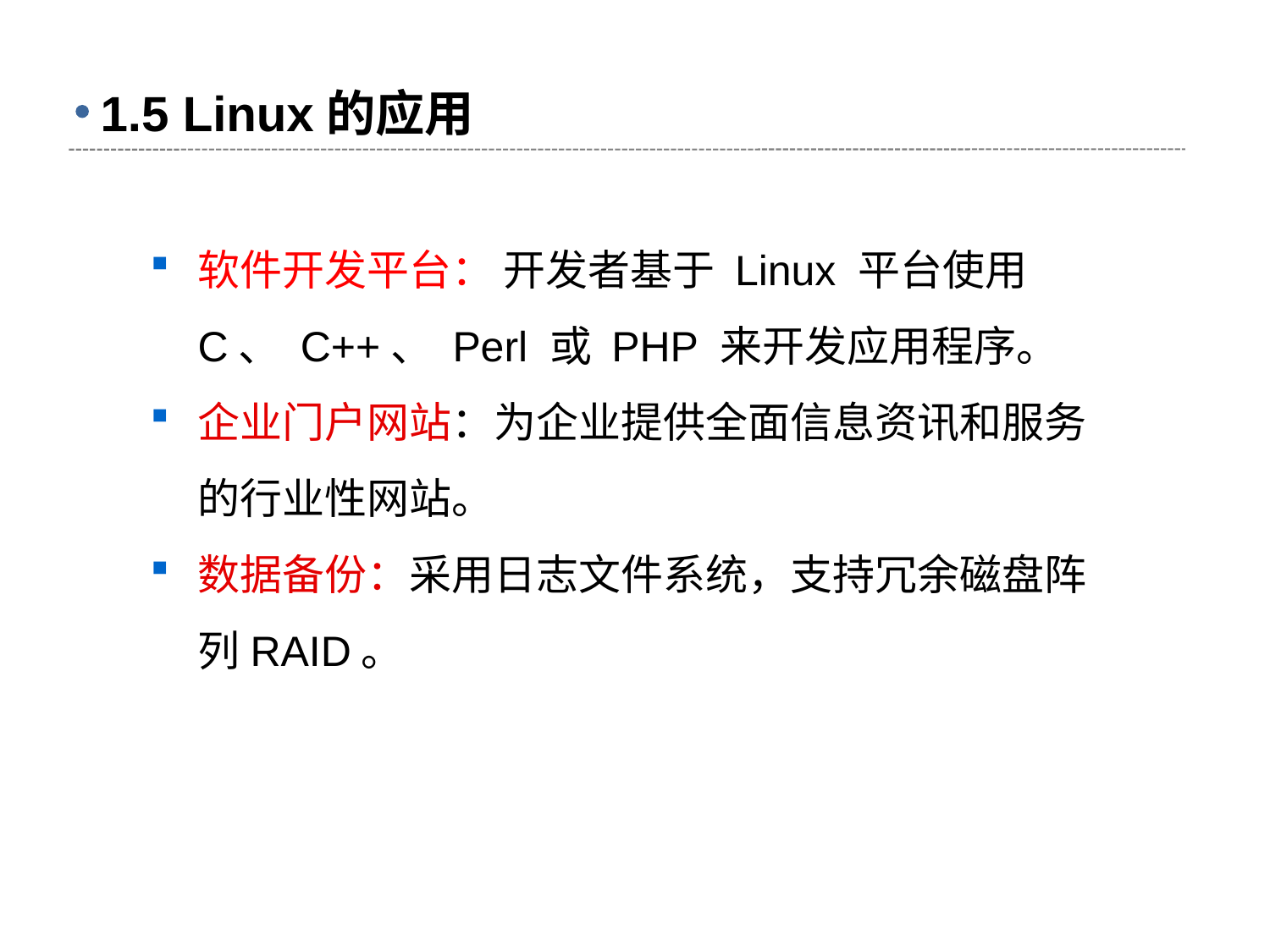

# 1.5 Linux的应用
软件开发平台： 开发者基于 Linux 平台使用  C、 C++、 Perl 或 PHP 来开发应用程序。
企业门户网站：为企业提供全面信息资讯和服务的行业性网站。
数据备份：采用日志文件系统，支持冗余磁盘阵列RAID。